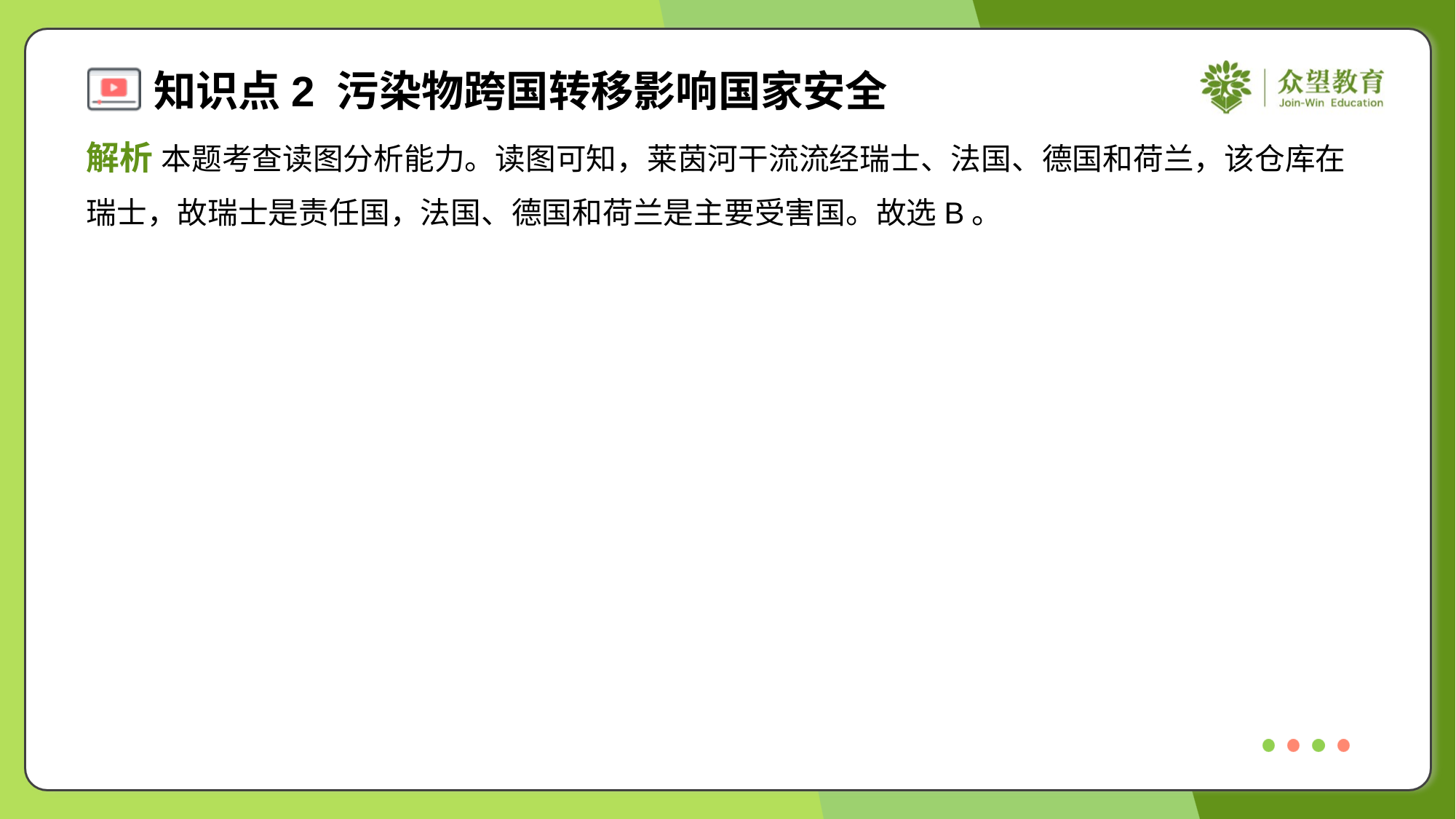

解析 本题考查读图分析能力。读图可知，莱茵河干流流经瑞士、法国、德国和荷兰，该仓库在
瑞士，故瑞士是责任国，法国、德国和荷兰是主要受害国。故选B。